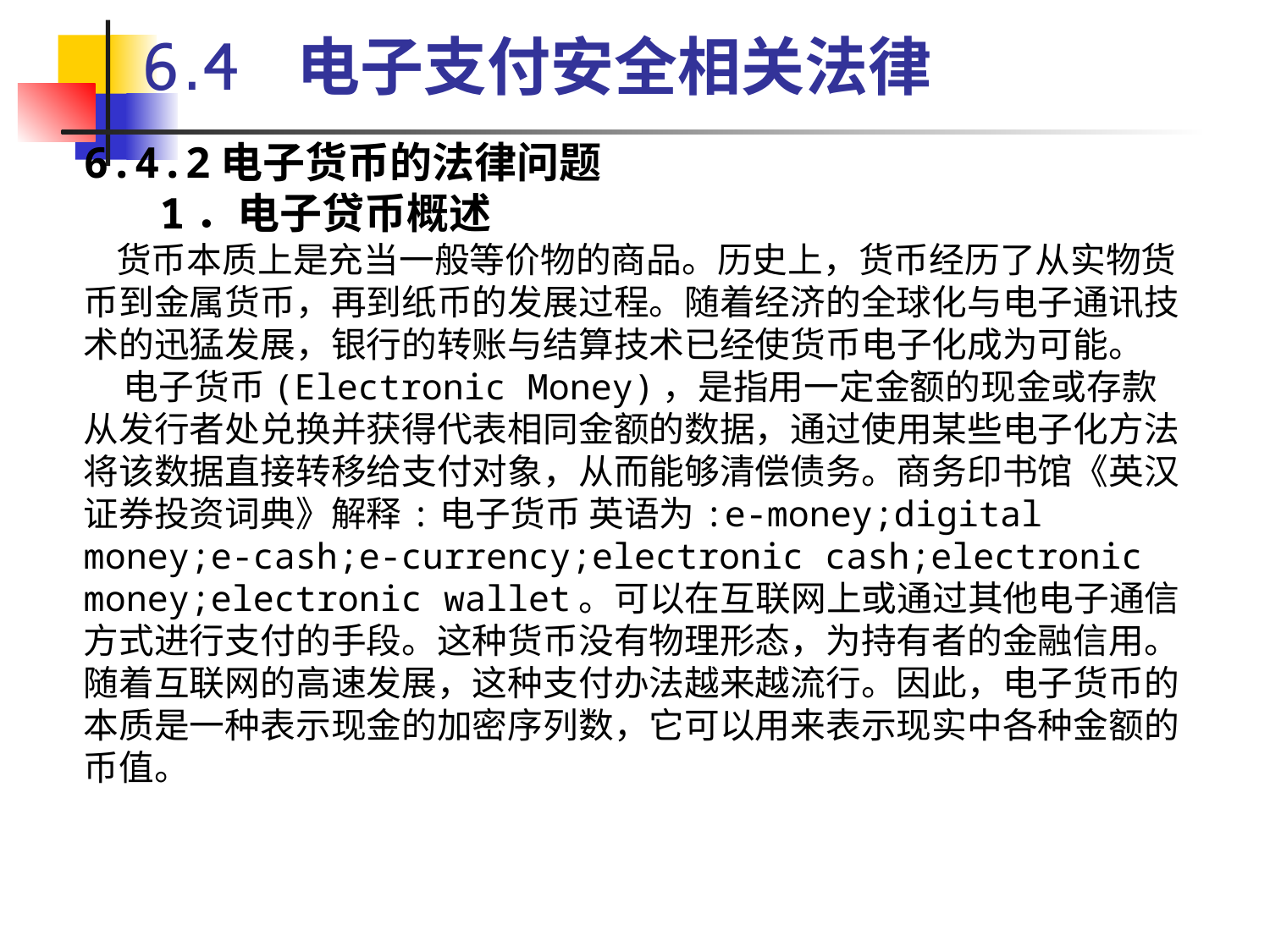

6.4  电子支付安全相关法律
6.4.2电子货币的法律问题
   1．电子贷币概述
   货币本质上是充当一般等价物的商品。历史上，货币经历了从实物货币到金属货币，再到纸币的发展过程。随着经济的全球化与电子通讯技术的迅猛发展，银行的转账与结算技术已经使货币电子化成为可能。
    电子货币(Electronic Money)，是指用一定金额的现金或存款从发行者处兑换并获得代表相同金额的数据，通过使用某些电子化方法将该数据直接转移给支付对象，从而能够清偿债务。商务印书馆《英汉证券投资词典》解释:电子货币 英语为:e-money;digital money;e-cash;e-currency;electronic cash;electronic money;electronic wallet。可以在互联网上或通过其他电子通信方式进行支付的手段。这种货币没有物理形态，为持有者的金融信用。随着互联网的高速发展，这种支付办法越来越流行。因此，电子货币的本质是一种表示现金的加密序列数，它可以用来表示现实中各种金额的币值。